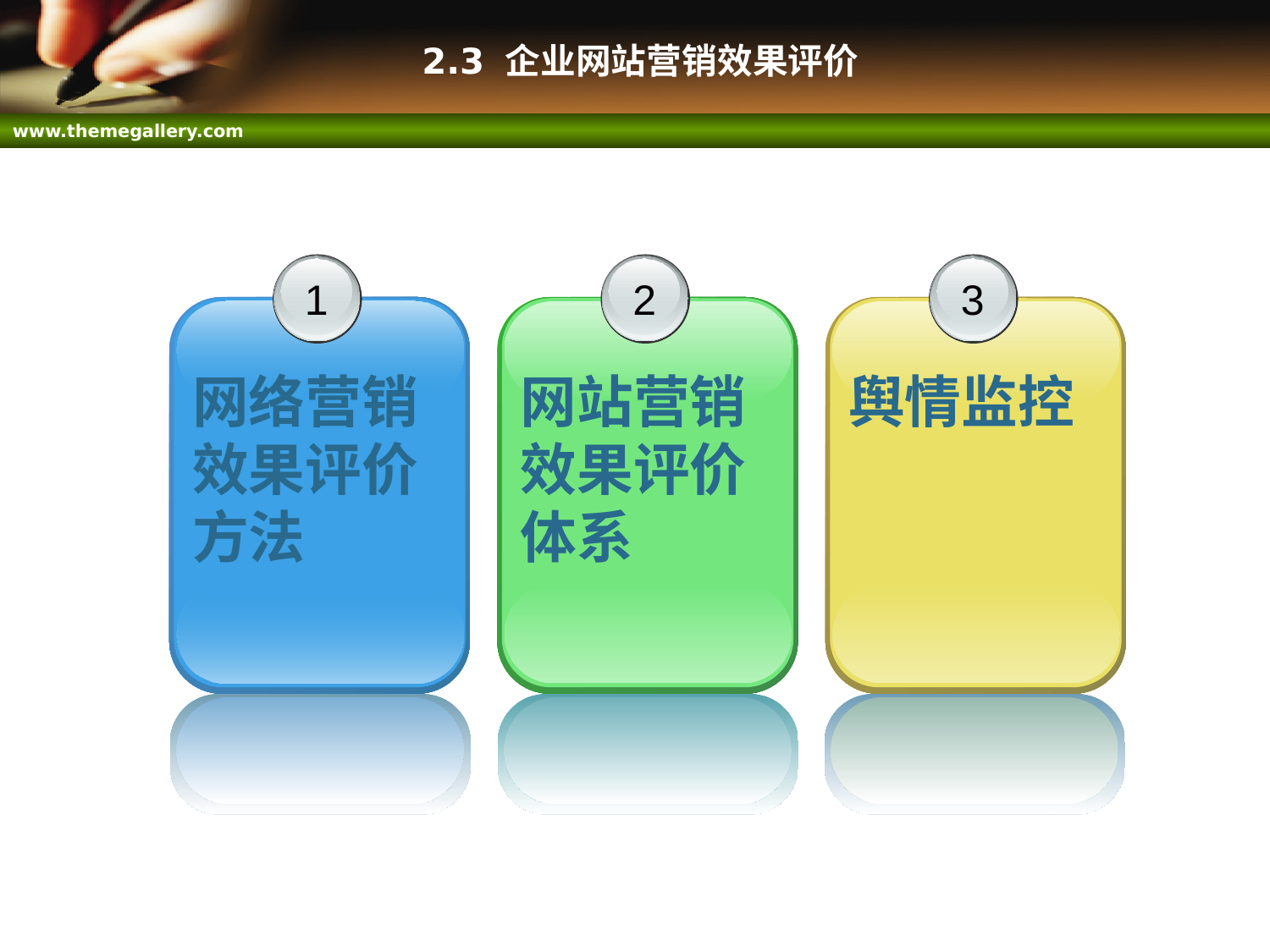

# 2.3 企业网站营销效果评价

1

网络营销效果评价方法

2

网站营销效果评价体系

3

舆情监控